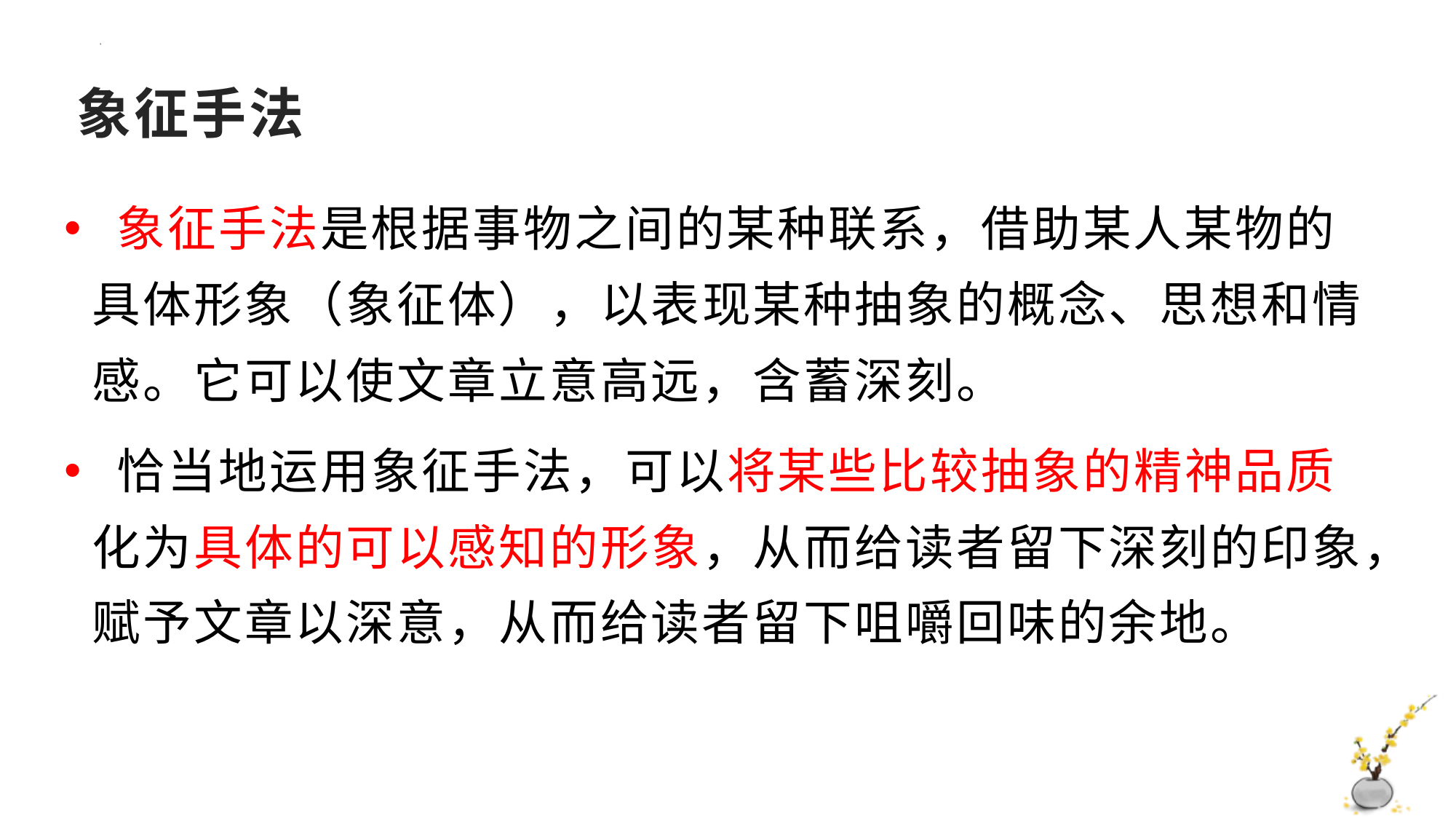

# 象征手法
 象征手法是根据事物之间的某种联系，借助某人某物的具体形象（象征体），以表现某种抽象的概念、思想和情感。它可以使文章立意高远，含蓄深刻。
 恰当地运用象征手法，可以将某些比较抽象的精神品质化为具体的可以感知的形象，从而给读者留下深刻的印象，赋予文章以深意，从而给读者留下咀嚼回味的余地。